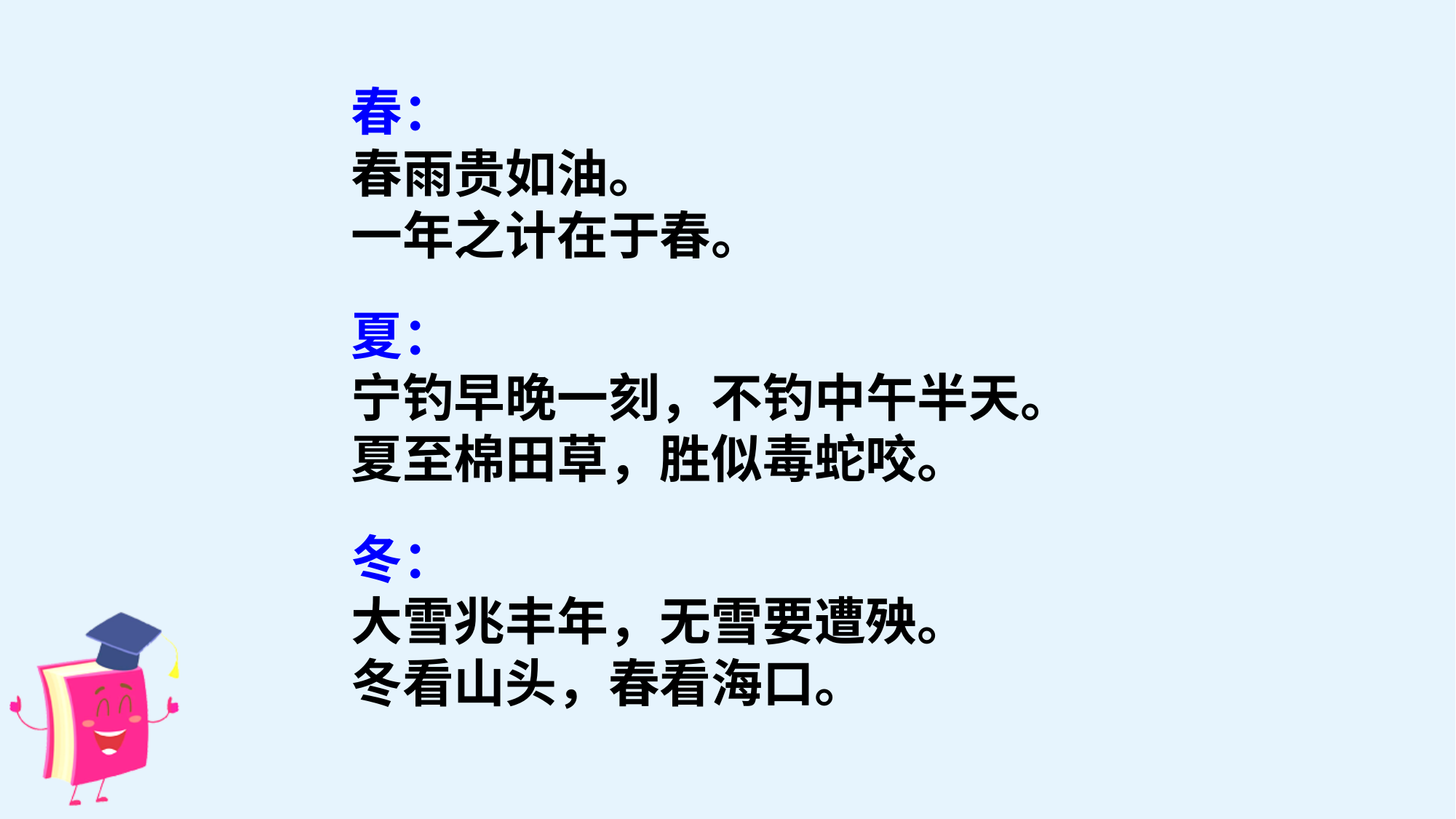

春：
春雨贵如油。
一年之计在于春。
夏：
宁钓早晚一刻，不钓中午半天。
夏至棉田草，胜似毒蛇咬。
冬：
大雪兆丰年，无雪要遭殃。
冬看山头，春看海口。